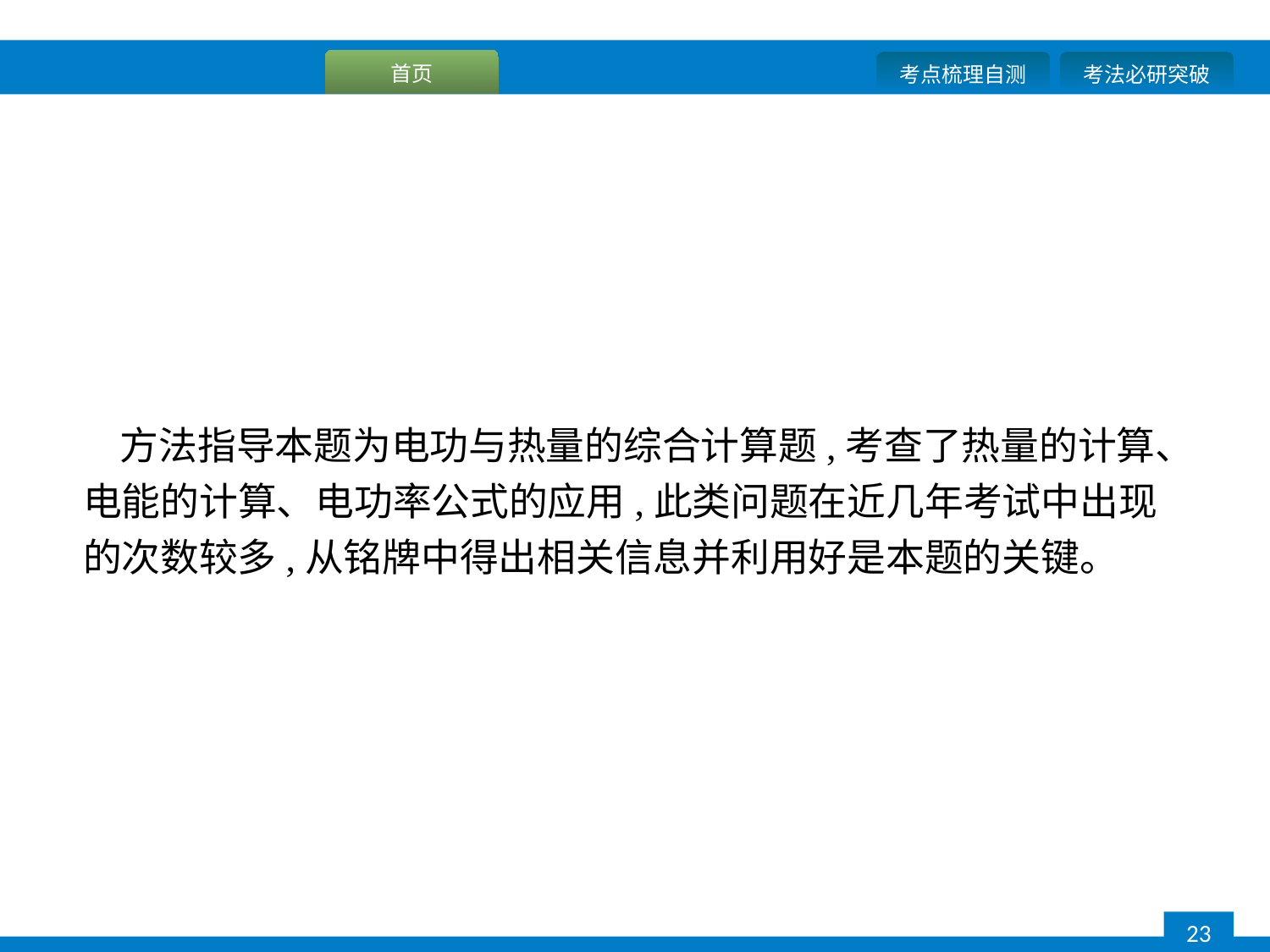

方法指导本题为电功与热量的综合计算题,考查了热量的计算、电能的计算、电功率公式的应用,此类问题在近几年考试中出现的次数较多,从铭牌中得出相关信息并利用好是本题的关键。